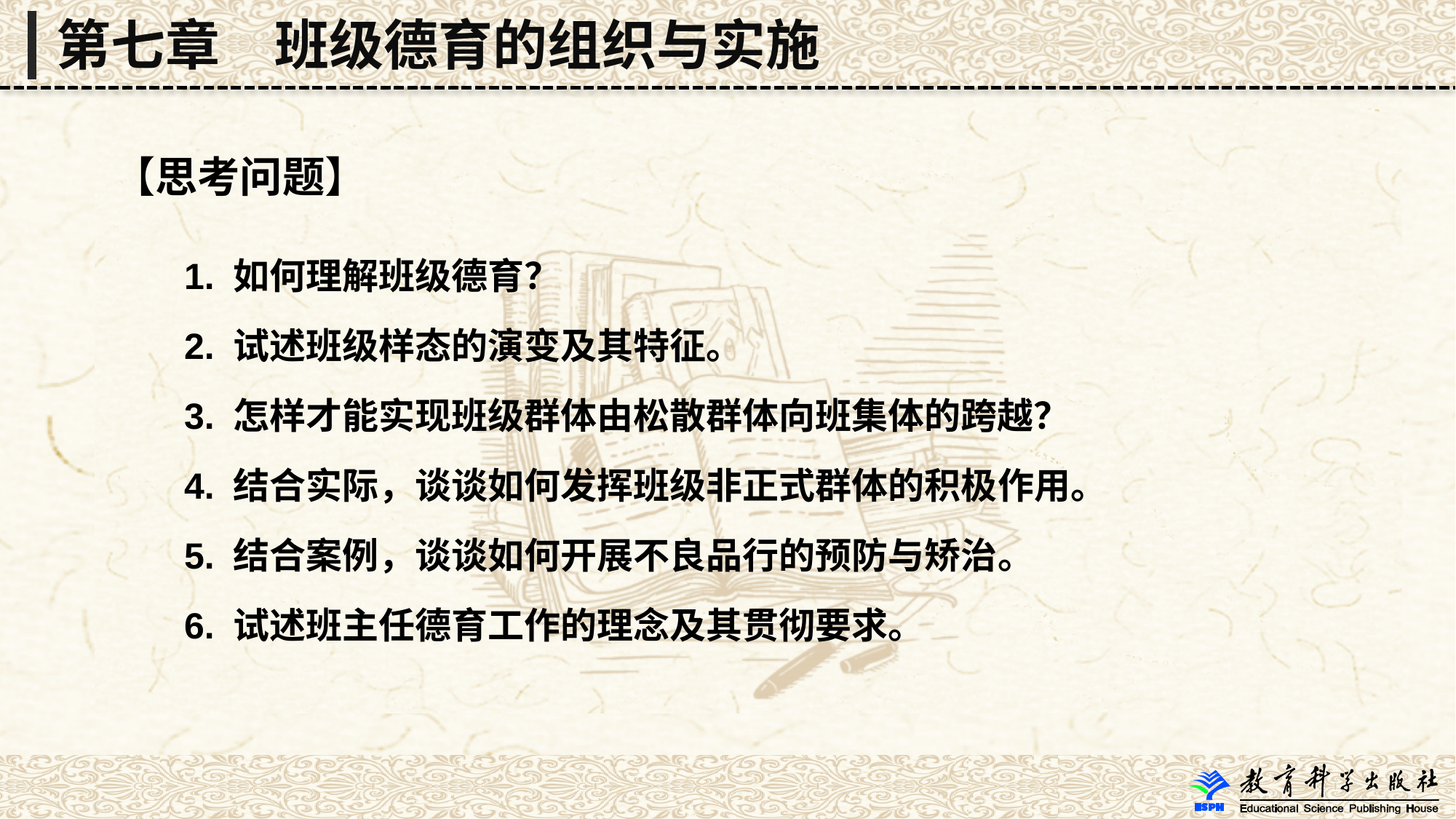

第七章　班级德育的组织与实施
【思考问题】

       1. 如何理解班级德育？
       2. 试述班级样态的演变及其特征。
       3. 怎样才能实现班级群体由松散群体向班集体的跨越？
       4. 结合实际，谈谈如何发挥班级非正式群体的积极作用。
       5. 结合案例，谈谈如何开展不良品行的预防与矫治。
       6. 试述班主任德育工作的理念及其贯彻要求。